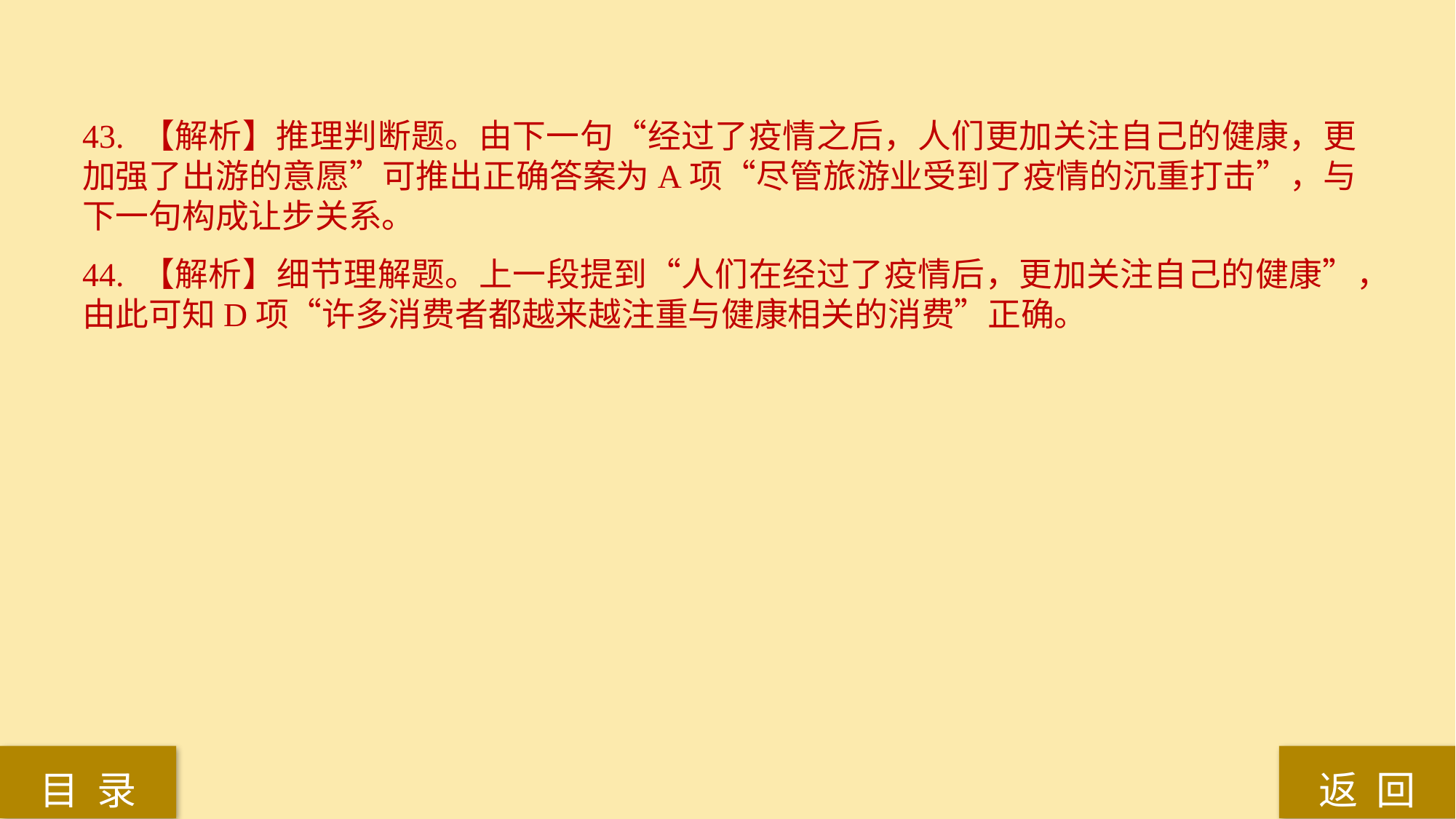

43. 【解析】推理判断题。由下一句“经过了疫情之后，人们更加关注自己的健康，更加强了出游的意愿”可推出正确答案为A项“尽管旅游业受到了疫情的沉重打击”，与下一句构成让步关系。
44. 【解析】细节理解题。上一段提到“人们在经过了疫情后，更加关注自己的健康”，由此可知D项“许多消费者都越来越注重与健康相关的消费”正确。
返  回